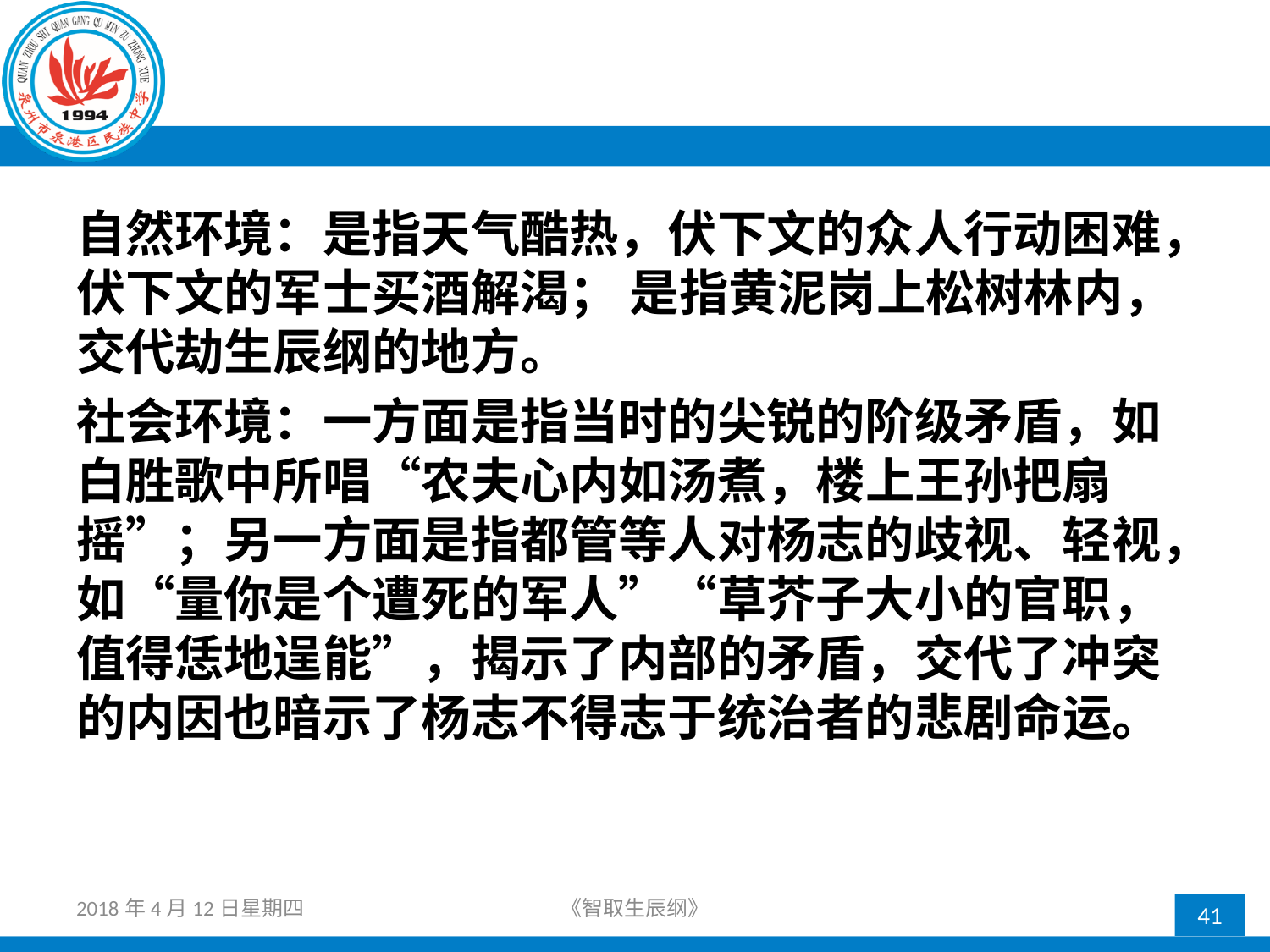

自然环境：是指天气酷热，伏下文的众人行动困难，伏下文的军士买酒解渴； 是指黄泥岗上松树林内，交代劫生辰纲的地方。
社会环境：一方面是指当时的尖锐的阶级矛盾，如白胜歌中所唱“农夫心内如汤煮，楼上王孙把扇摇”；另一方面是指都管等人对杨志的歧视、轻视，如“量你是个遭死的军人”“草芥子大小的官职，值得恁地逞能”，揭示了内部的矛盾，交代了冲突的内因也暗示了杨志不得志于统治者的悲剧命运。

2018年4月12日星期四
《智取生辰纲》